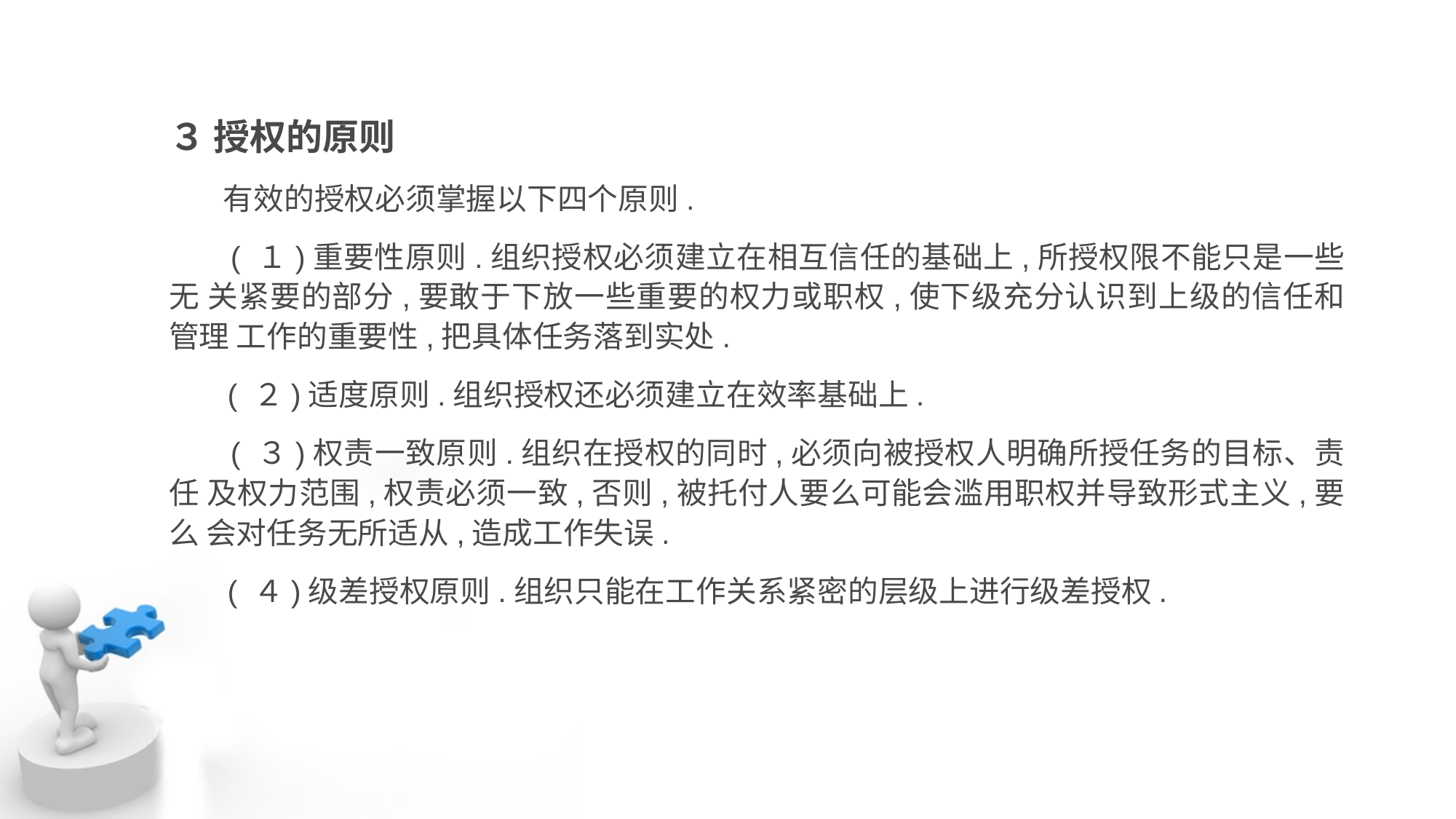

３ 授权的原则
       有效的授权必须掌握以下四个原则.
       ( １)重要性原则.组织授权必须建立在相互信任的基础上,所授权限不能只是一些无 关紧要的部分,要敢于下放一些重要的权力或职权,使下级充分认识到上级的信任和管理 工作的重要性,把具体任务落到实处.
       ( ２)适度原则.组织授权还必须建立在效率基础上.
       ( ３)权责一致原则.组织在授权的同时,必须向被授权人明确所授任务的目标、责任 及权力范围,权责必须一致,否则,被托付人要么可能会滥用职权并导致形式主义,要么 会对任务无所适从,造成工作失误.
       ( ４)级差授权原则.组织只能在工作关系紧密的层级上进行级差授权.